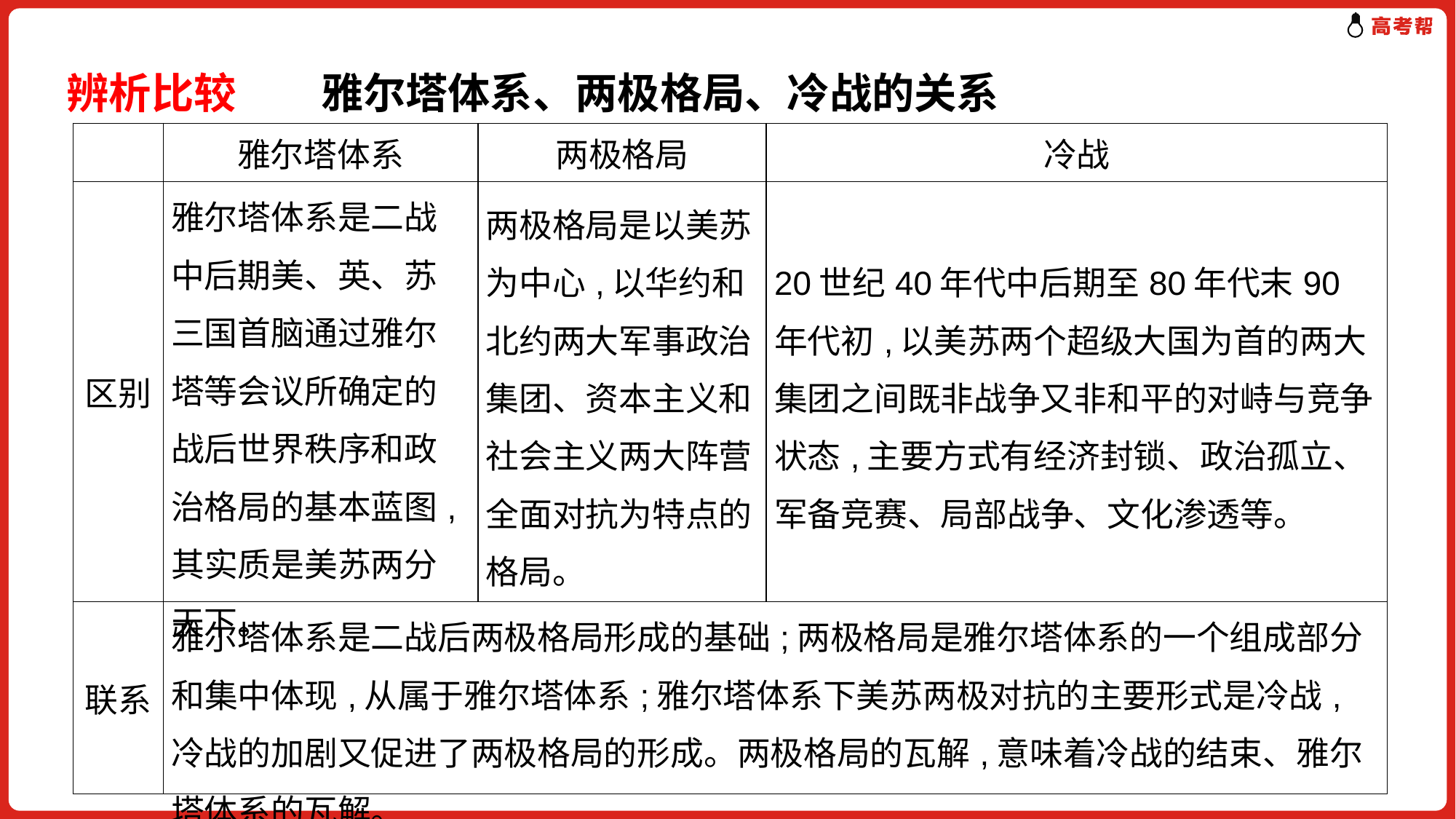

辨析比较　　雅尔塔体系、两极格局、冷战的关系
|  | 雅尔塔体系 | 两极格局 | 冷战 |
| --- | --- | --- | --- |
| 区别 | 雅尔塔体系是二战中后期美、英、苏三国首脑通过雅尔塔等会议所确定的战后世界秩序和政治格局的基本蓝图,其实质是美苏两分天下。 | 两极格局是以美苏为中心,以华约和北约两大军事政治集团、资本主义和社会主义两大阵营全面对抗为特点的格局。 | 20世纪40年代中后期至80年代末90年代初,以美苏两个超级大国为首的两大集团之间既非战争又非和平的对峙与竞争状态,主要方式有经济封锁、政治孤立、军备竞赛、局部战争、文化渗透等。 |
| 联系 | 雅尔塔体系是二战后两极格局形成的基础;两极格局是雅尔塔体系的一个组成部分和集中体现,从属于雅尔塔体系;雅尔塔体系下美苏两极对抗的主要形式是冷战,冷战的加剧又促进了两极格局的形成。两极格局的瓦解,意味着冷战的结束、雅尔塔体系的瓦解。 |  |  |